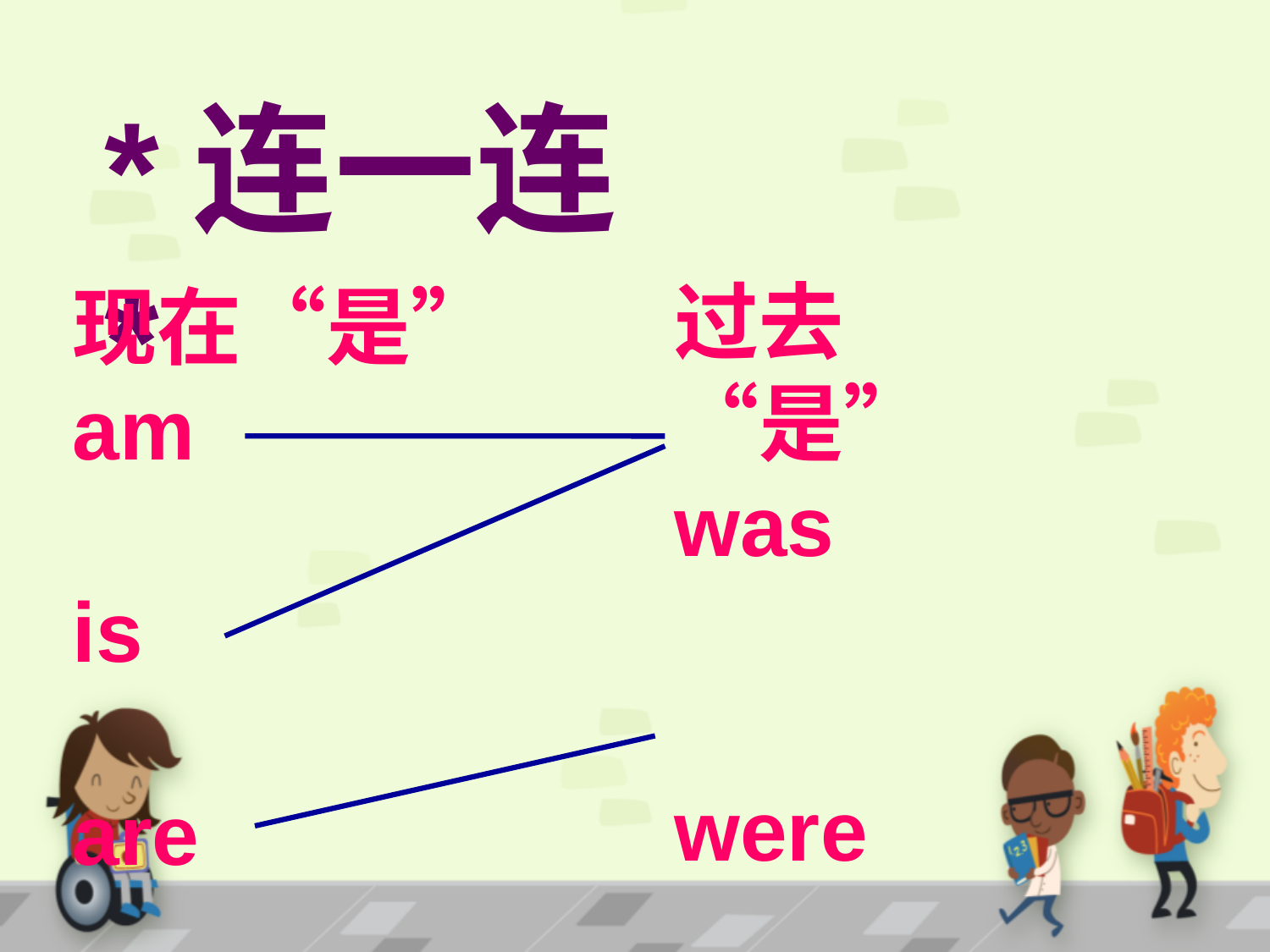

*连一连*
过去“是”
was

were
现在“是”
am

is

are